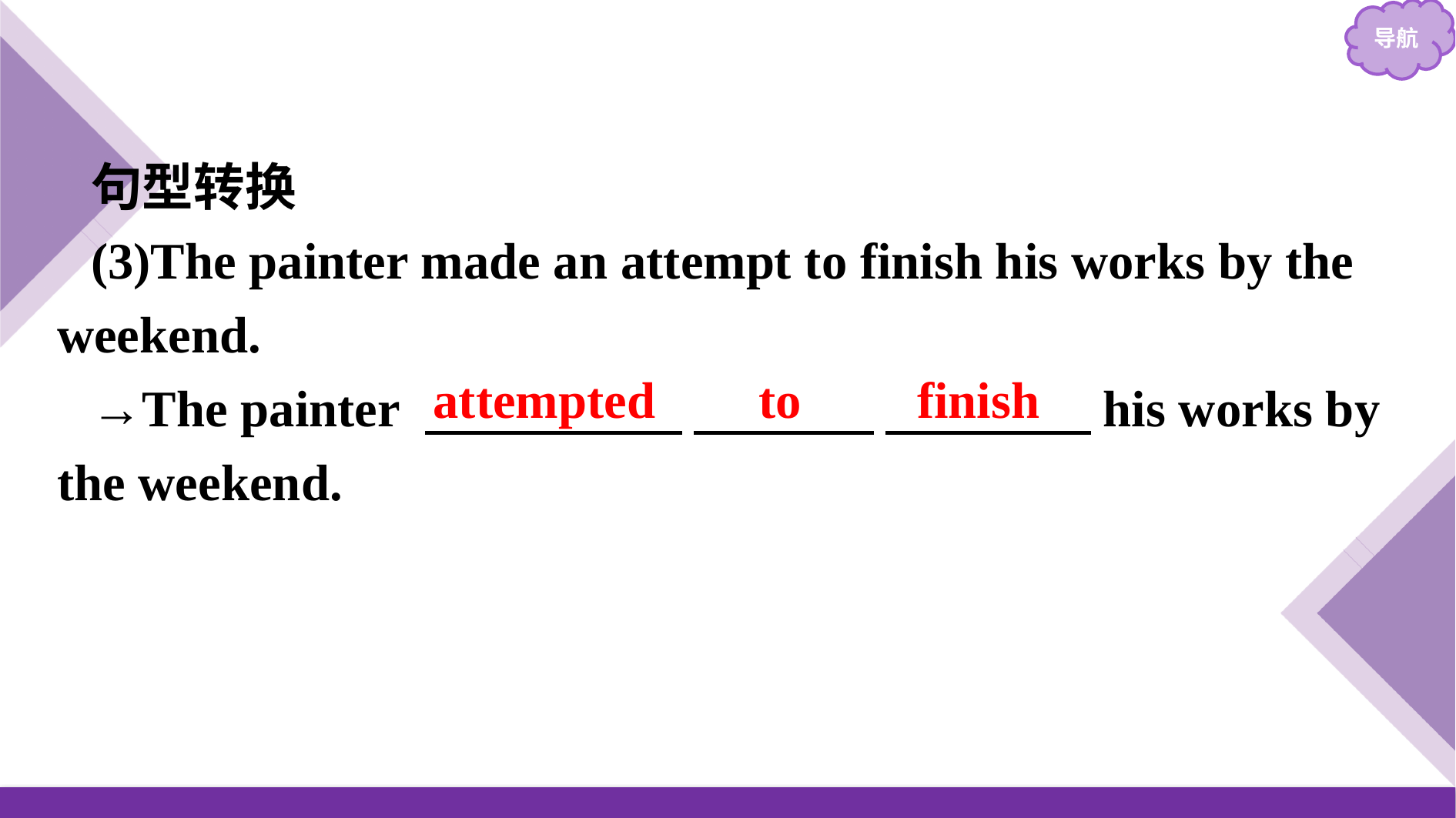

句型转换
(3)The painter made an attempt to finish his works by the weekend.
→The painter 　　　　　 　 　　 　　　　his works by the weekend.
attempted        to         finish